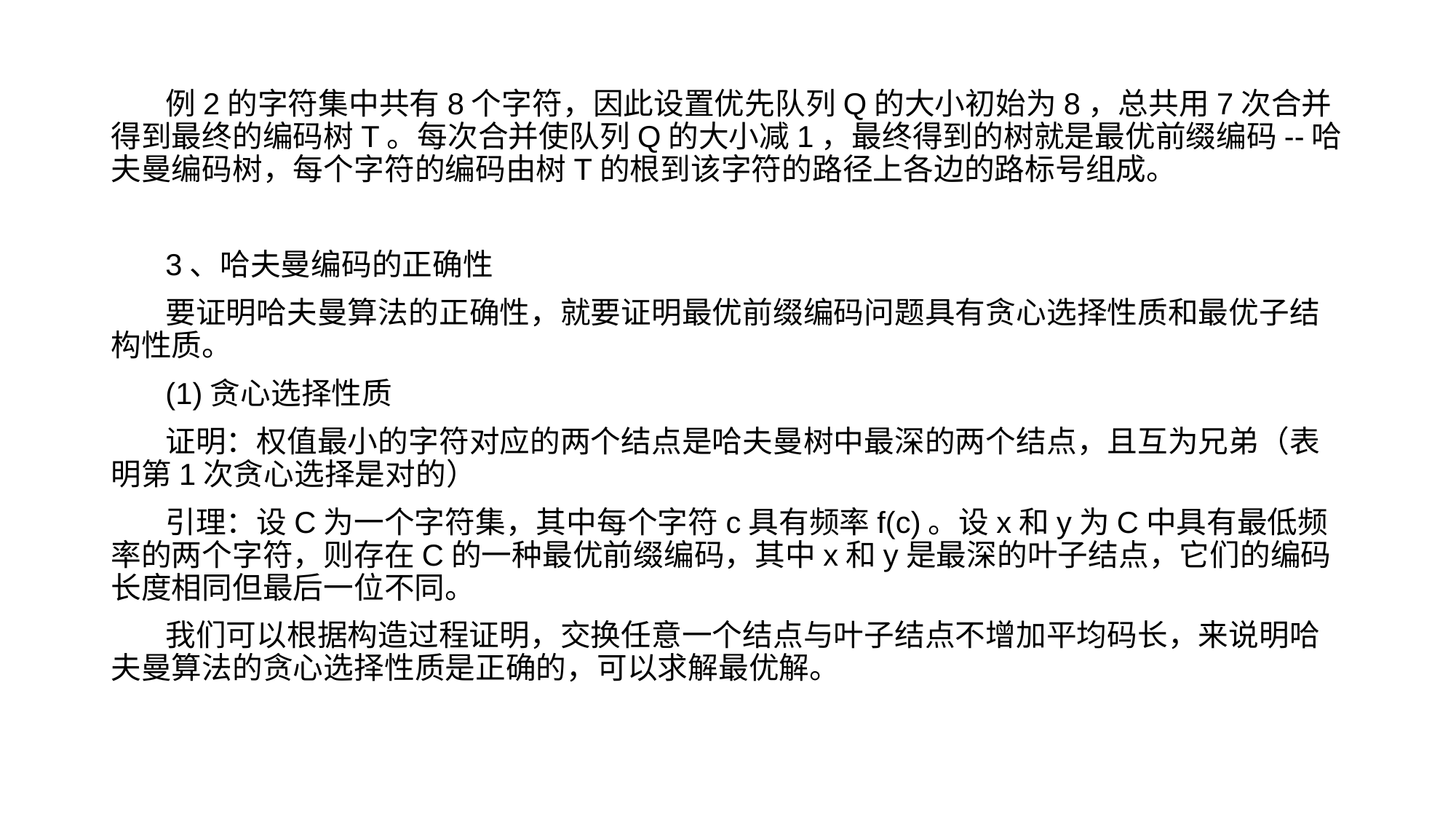

例2的字符集中共有8个字符，因此设置优先队列Q的大小初始为8，总共用7次合并得到最终的编码树T。每次合并使队列Q的大小减1，最终得到的树就是最优前缀编码--哈夫曼编码树，每个字符的编码由树T的根到该字符的路径上各边的路标号组成。

3、哈夫曼编码的正确性
要证明哈夫曼算法的正确性，就要证明最优前缀编码问题具有贪心选择性质和最优子结构性质。
(1)贪心选择性质
证明：权值最小的字符对应的两个结点是哈夫曼树中最深的两个结点，且互为兄弟（表明第1次贪心选择是对的）
引理：设C为一个字符集，其中每个字符c具有频率f(c)。设x和y为C中具有最低频率的两个字符，则存在C的一种最优前缀编码，其中x和y是最深的叶子结点，它们的编码长度相同但最后一位不同。
我们可以根据构造过程证明，交换任意一个结点与叶子结点不增加平均码长，来说明哈夫曼算法的贪心选择性质是正确的，可以求解最优解。